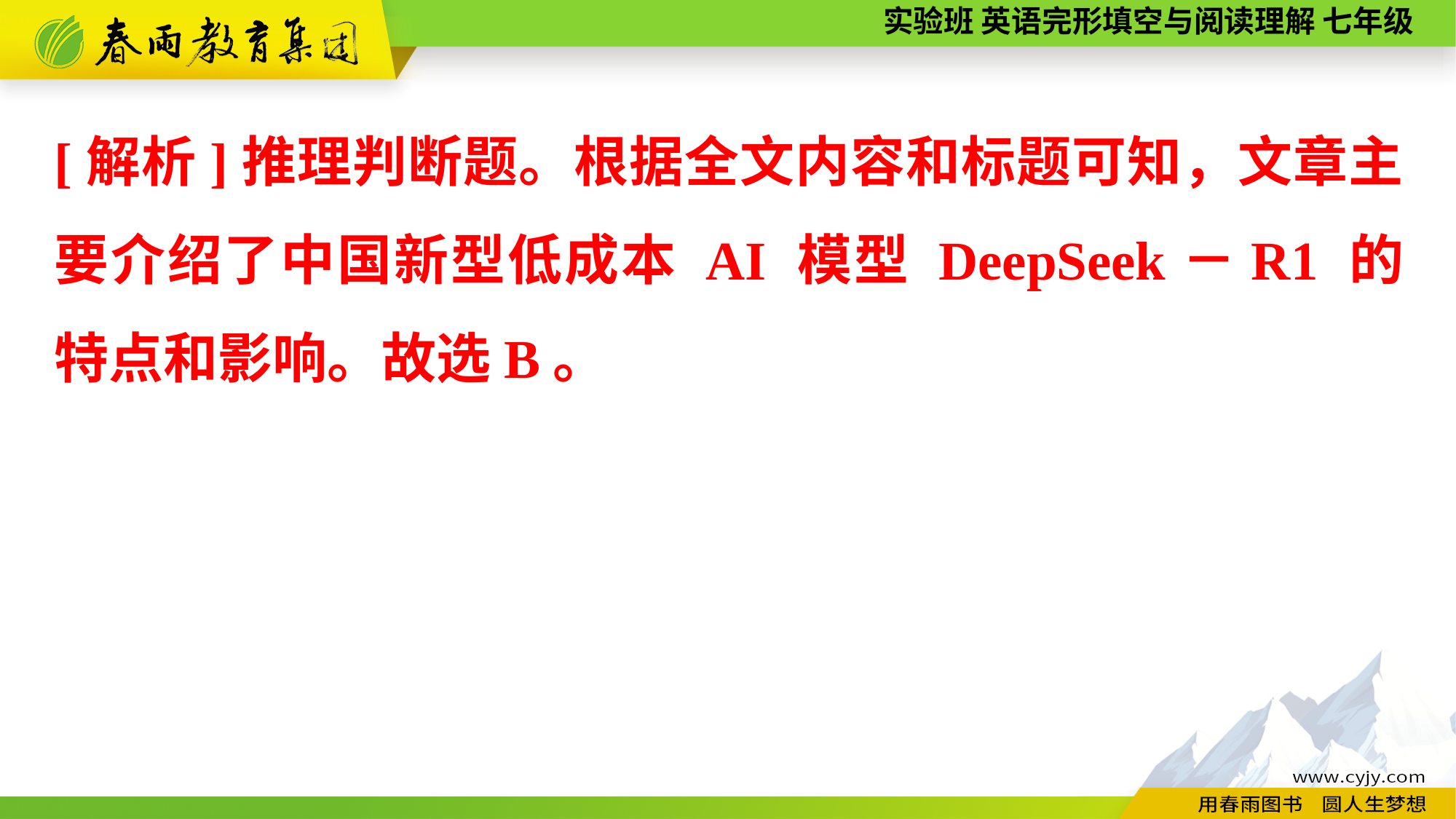

[解析]推理判断题。根据全文内容和标题可知，文章主要介绍了中国新型低成本 AI 模型 DeepSeek－R1 的特点和影响。故选B。